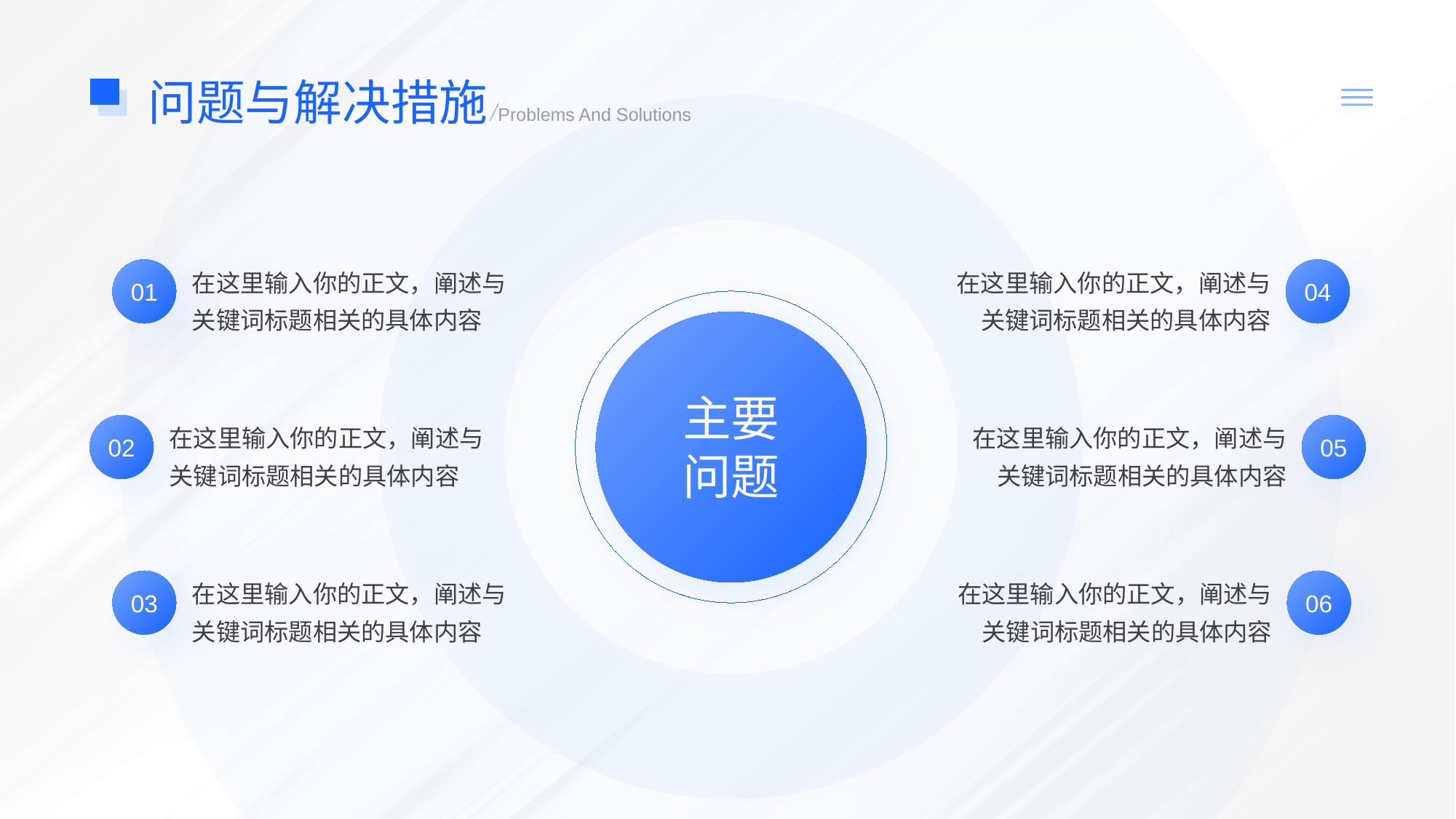

问题与解决措施

Problems And Solutions
在这里输入你的正文，阐述与关键词标题相关的具体内容
在这里输入你的正文，阐述与关键词标题相关的具体内容
01
04

主要
问题
在这里输入你的正文，阐述与关键词标题相关的具体内容
在这里输入你的正文，阐述与关键词标题相关的具体内容
02
05
在这里输入你的正文，阐述与关键词标题相关的具体内容
在这里输入你的正文，阐述与关键词标题相关的具体内容
03
06